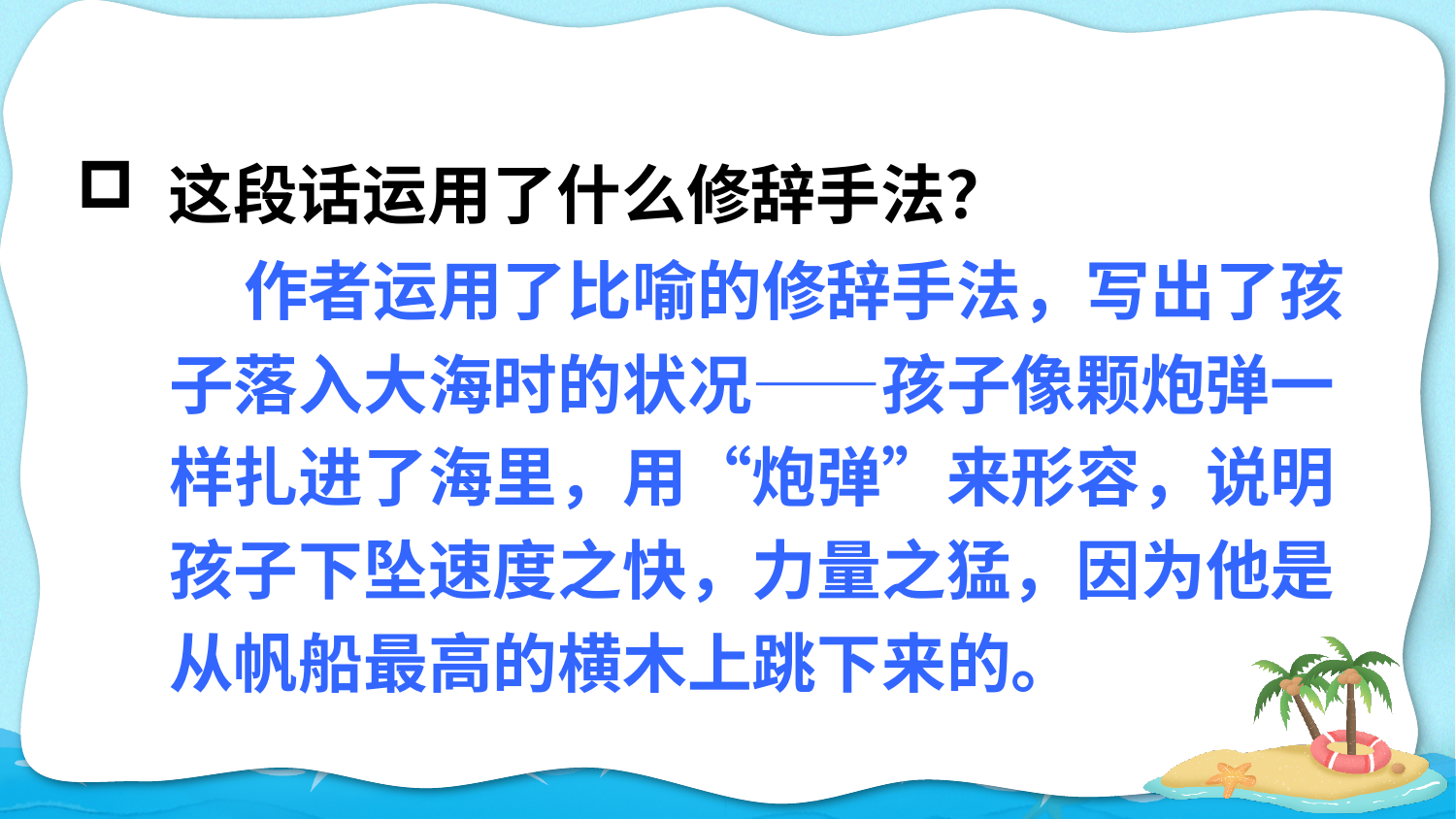

这段话运用了什么修辞手法？
    作者运用了比喻的修辞手法，写出了孩子落入大海时的状况——孩子像颗炮弹一样扎进了海里，用“炮弹”来形容，说明孩子下坠速度之快，力量之猛，因为他是从帆船最高的横木上跳下来的。